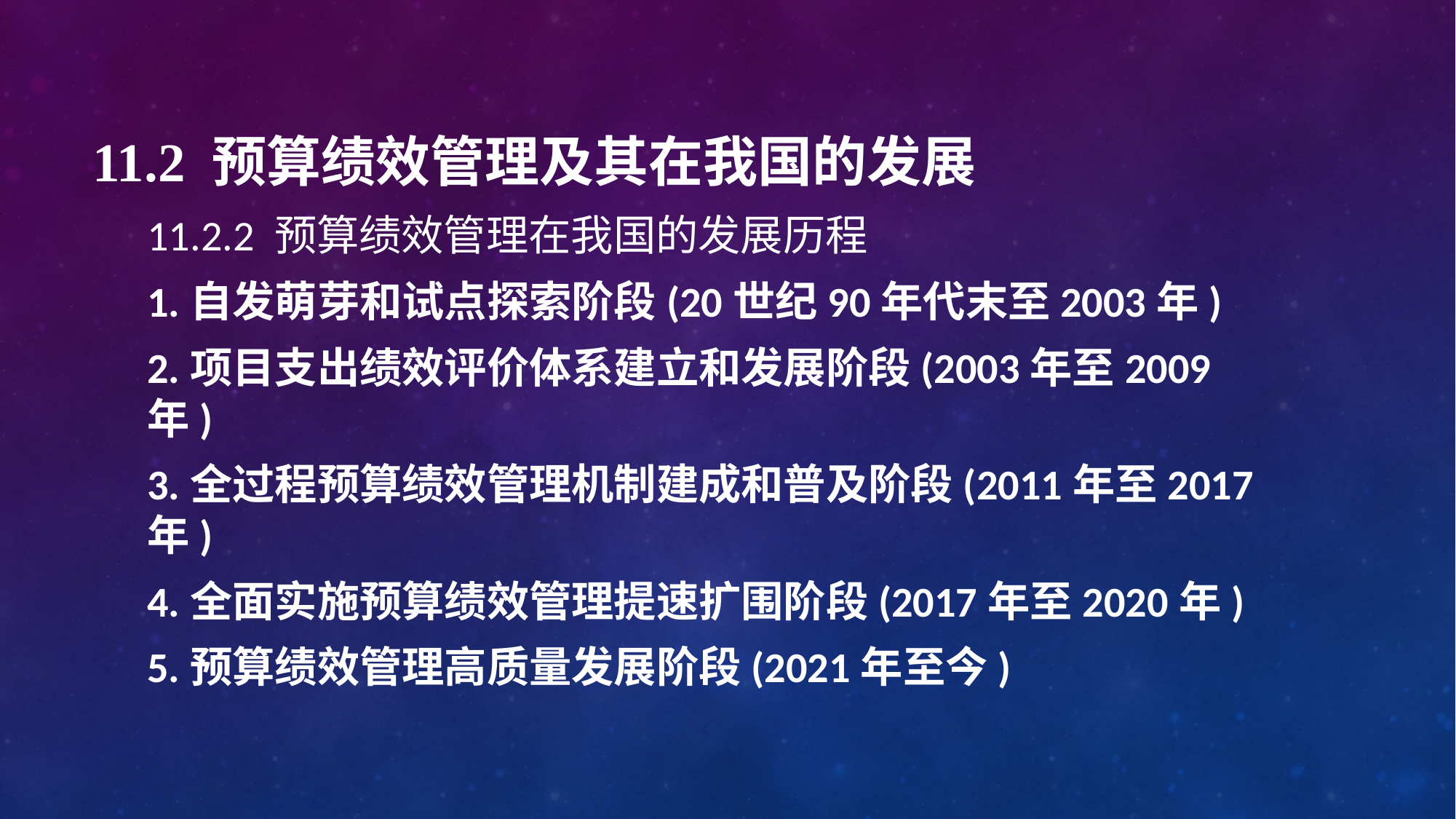

# 11.2 预算绩效管理及其在我国的发展
11.2.2 预算绩效管理在我国的发展历程
1.自发萌芽和试点探索阶段(20世纪90年代末至2003年)
2.项目支出绩效评价体系建立和发展阶段(2003年至2009年)
3.全过程预算绩效管理机制建成和普及阶段(2011年至2017年)
4.全面实施预算绩效管理提速扩围阶段(2017年至2020年)
5.预算绩效管理高质量发展阶段(2021年至今)